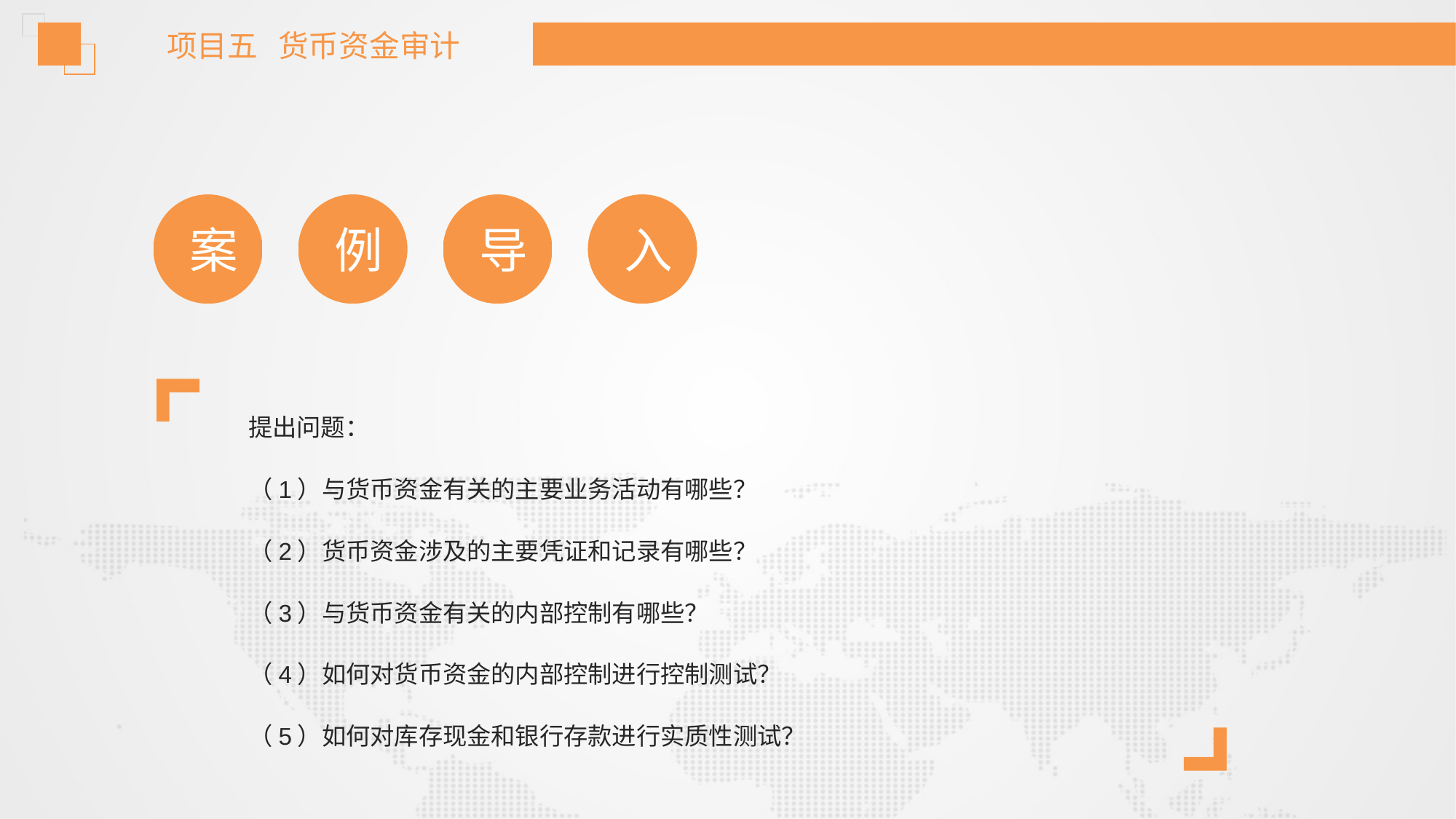

项目五   货币资金审计

案

例

导

入

提出问题：
（1）与货币资金有关的主要业务活动有哪些？
（2）货币资金涉及的主要凭证和记录有哪些？
（3）与货币资金有关的内部控制有哪些？
（4）如何对货币资金的内部控制进行控制测试？
（5）如何对库存现金和银行存款进行实质性测试？